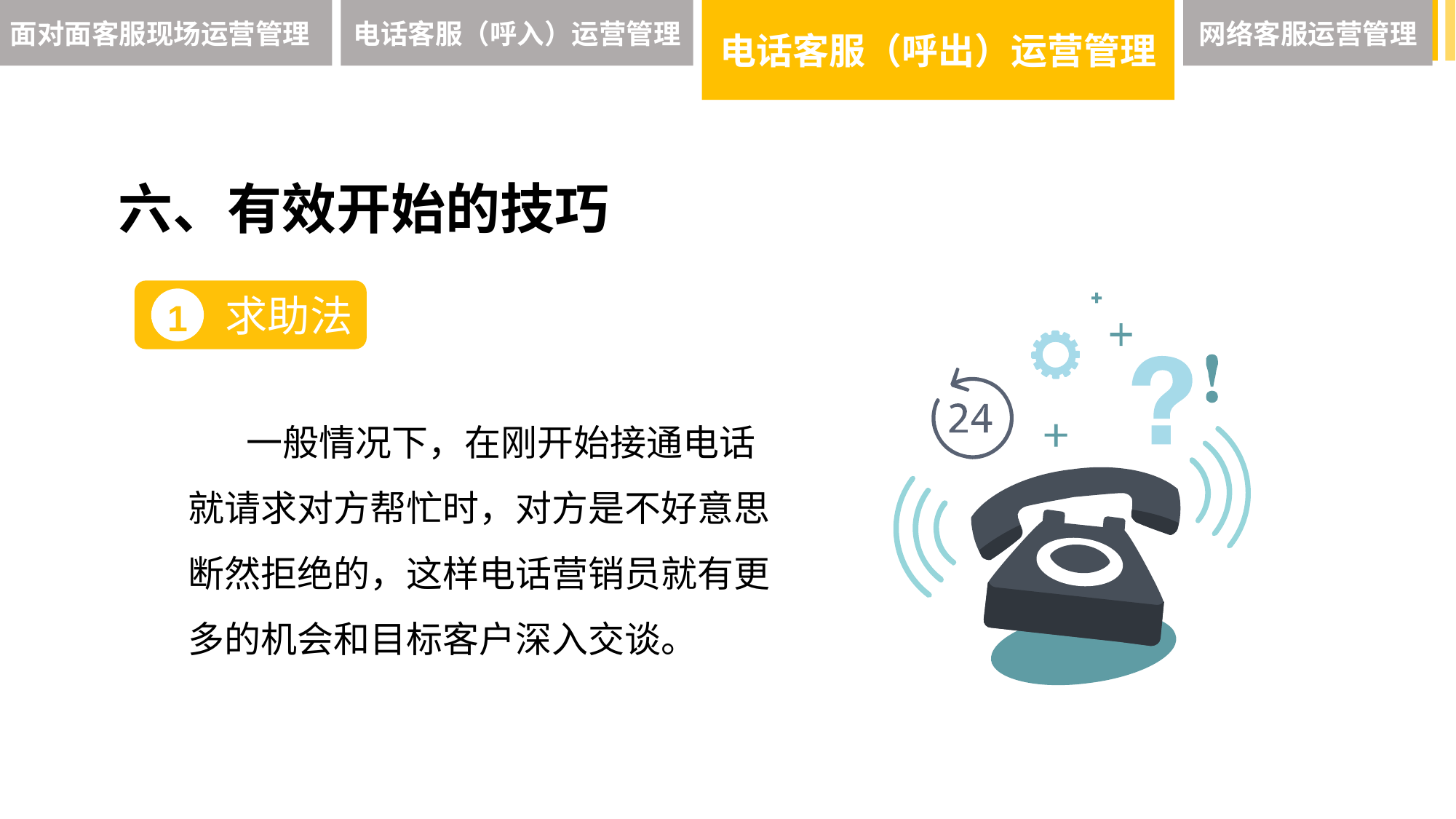

面对面客服现场运营管理
电话客服（呼入）运营管理
电话客服（呼出）运营管理
网络客服运营管理

六、有效开始的技巧
求助法

1

      一般情况下，在刚开始接通电话就请求对方帮忙时，对方是不好意思断然拒绝的，这样电话营销员就有更多的机会和目标客户深入交谈。